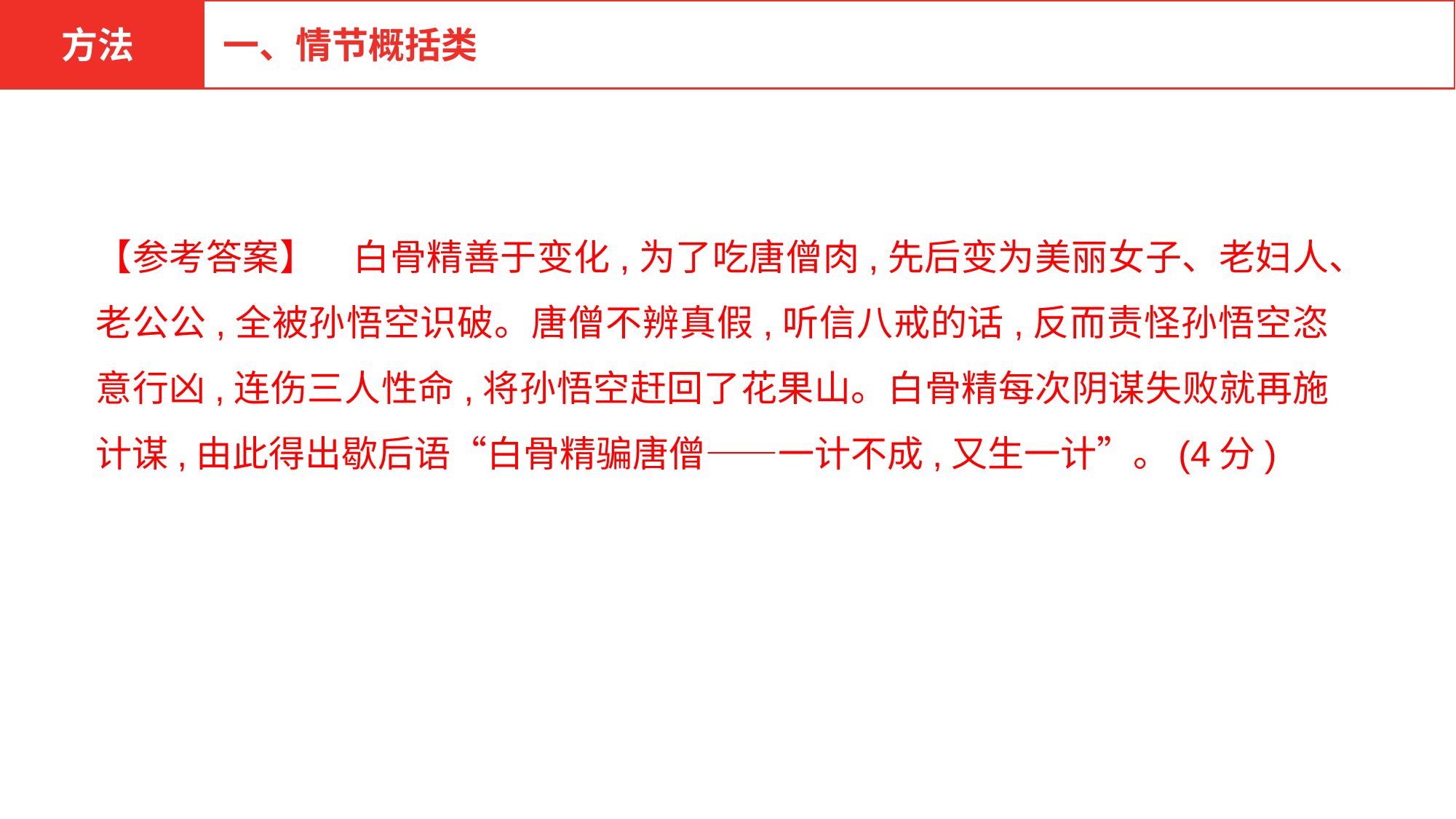

方法
一、情节概括类

【参考答案】　白骨精善于变化,为了吃唐僧肉,先后变为美丽女子、老妇人、老公公,全被孙悟空识破。唐僧不辨真假,听信八戒的话,反而责怪孙悟空恣意行凶,连伤三人性命,将孙悟空赶回了花果山。白骨精每次阴谋失败就再施计谋,由此得出歇后语“白骨精骗唐僧——一计不成,又生一计”。(4分)